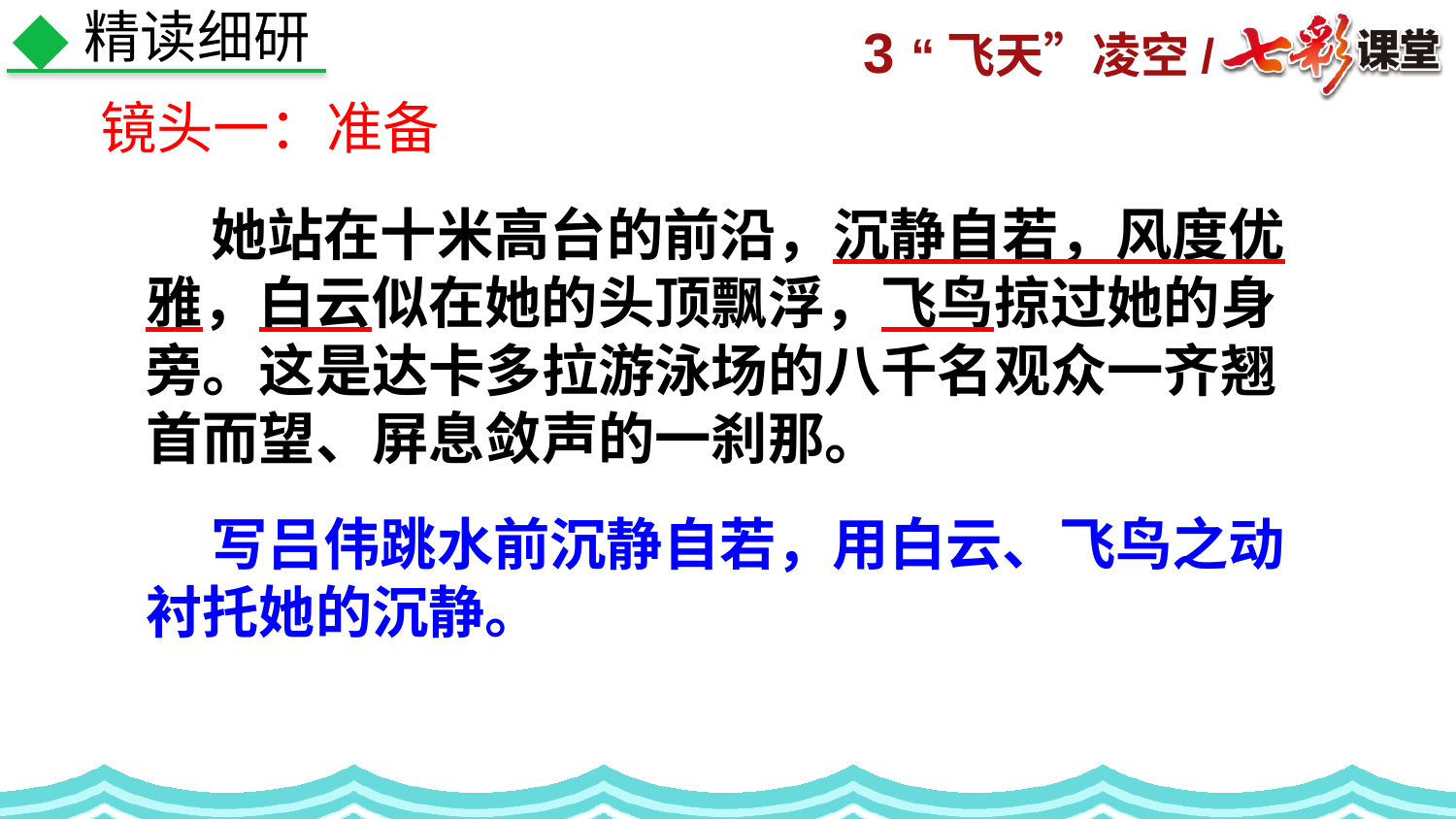

精读细研

镜头一：准备
    她站在十米高台的前沿，沉静自若，风度优雅，白云似在她的头顶飘浮，飞鸟掠过她的身旁。这是达卡多拉游泳场的八千名观众一齐翘首而望、屏息敛声的一刹那。
    写吕伟跳水前沉静自若，用白云、飞鸟之动衬托她的沉静。